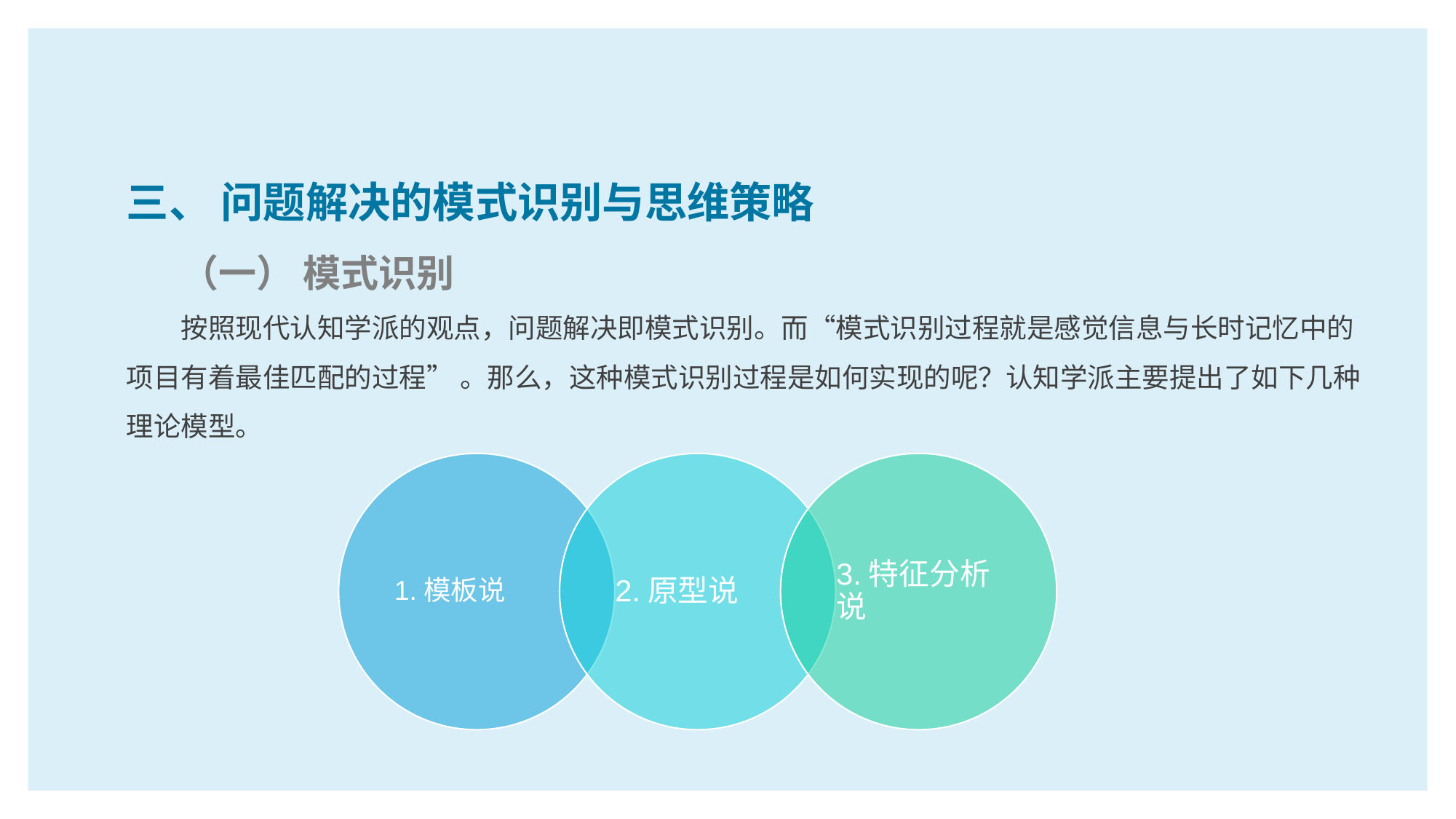

三、 问题解决的模式识别与思维策略
（一） 模式识别
按照现代认知学派的观点，问题解决即模式识别。而“模式识别过程就是感觉信息与长时记忆中的项目有着最佳匹配的过程” 。那么，这种模式识别过程是如何实现的呢？认知学派主要提出了如下几种理论模型。
1.模板说
2.原型说
3.特征分析说